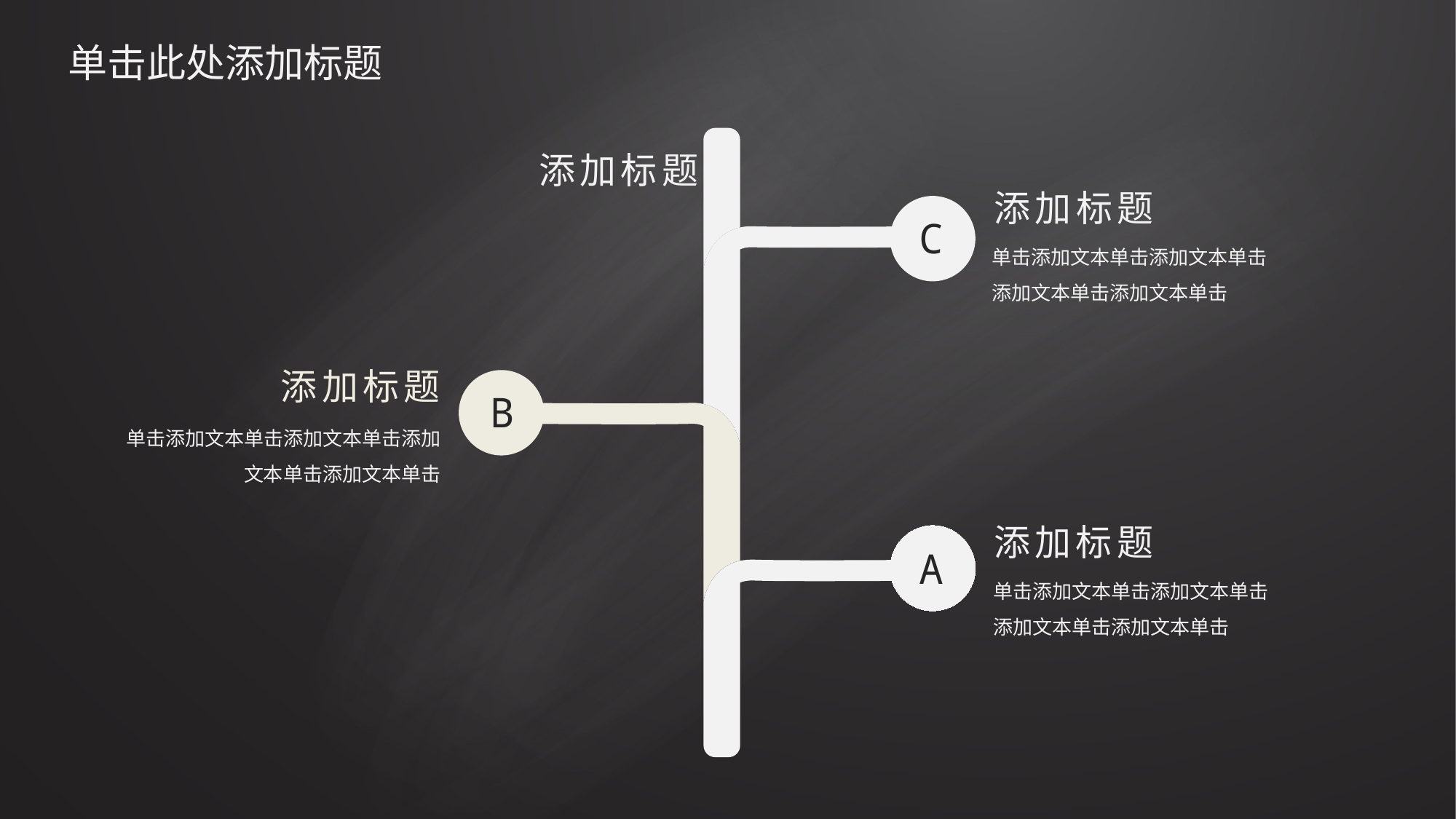

# 单击此处添加标题

C

B

A

添加标题
添加标题
单击添加文本单击添加文本单击添加文本单击添加文本单击
添加标题
单击添加文本单击添加文本单击添加文本单击添加文本单击
添加标题
单击添加文本单击添加文本单击添加文本单击添加文本单击